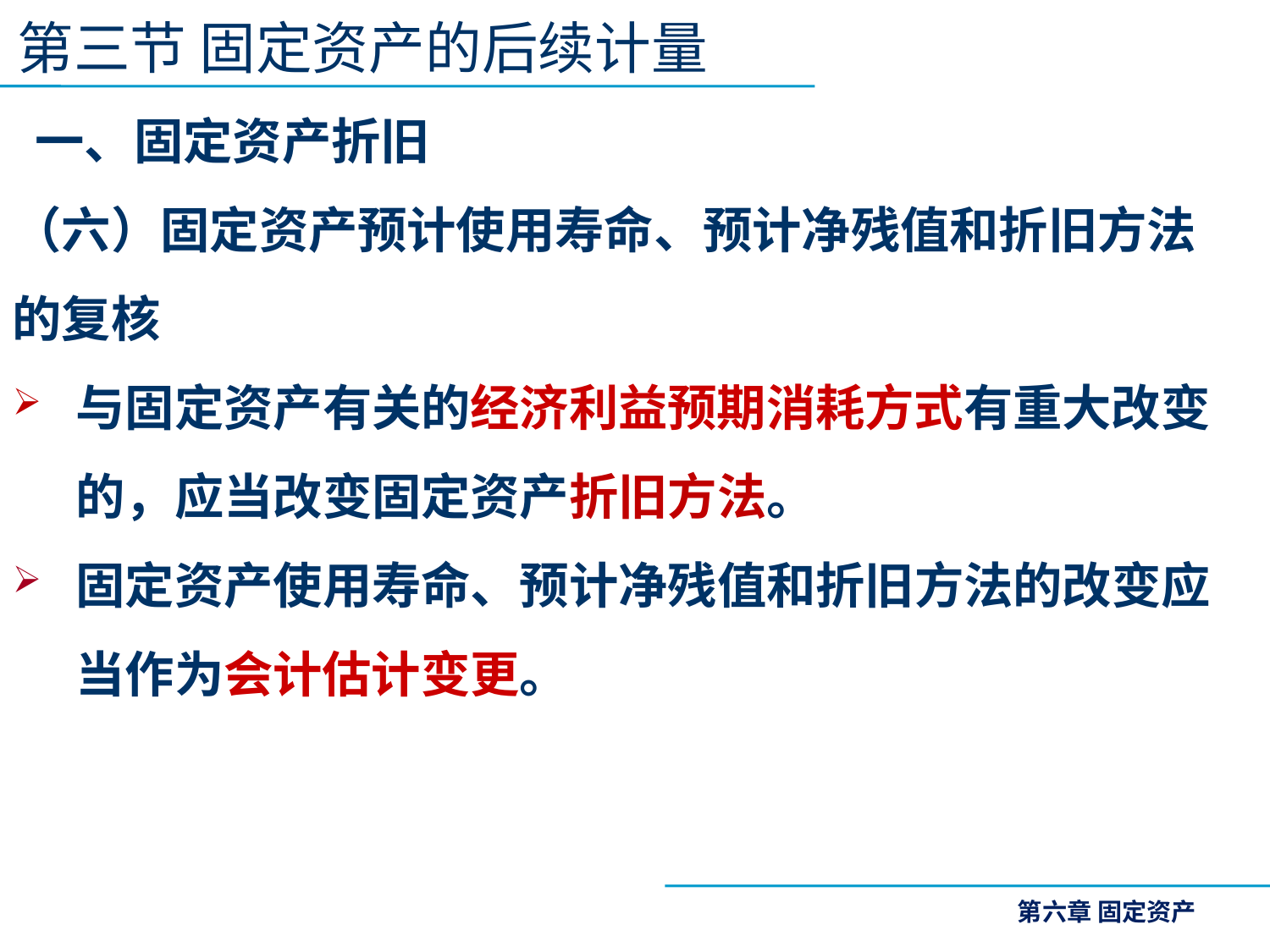

第三节 固定资产的后续计量
 一、固定资产折旧
（六）固定资产预计使用寿命、预计净残值和折旧方法的复核
与固定资产有关的经济利益预期消耗方式有重大改变的，应当改变固定资产折旧方法。
固定资产使用寿命、预计净残值和折旧方法的改变应当作为会计估计变更。